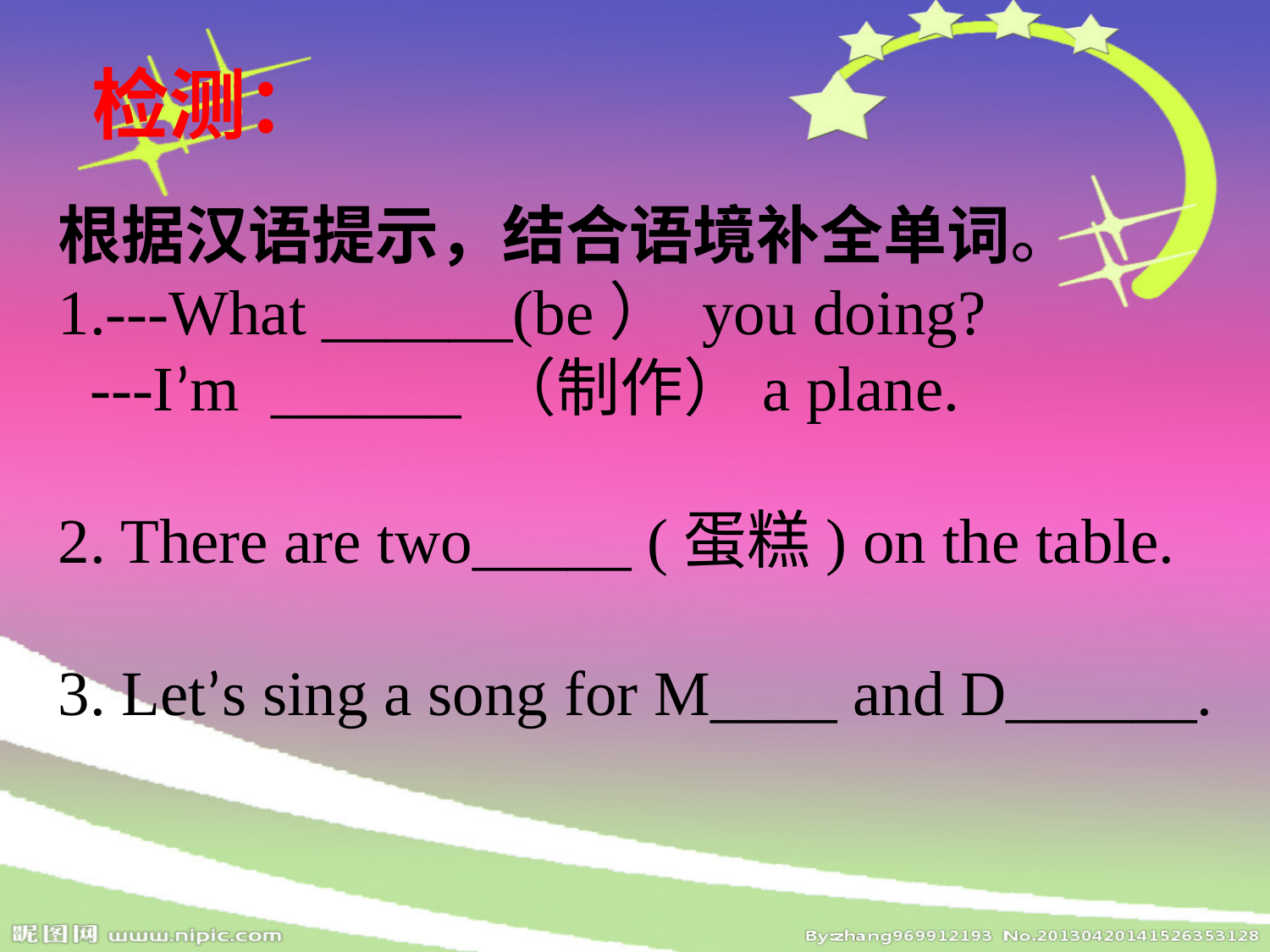

检测：

根据汉语提示，结合语境补全单词。
1.---What ______(be） you doing?
  ---I’m  ______ （制作）a plane.

2. There are two_____ (蛋糕) on the table.

3. Let’s sing a song for M____ and D______.